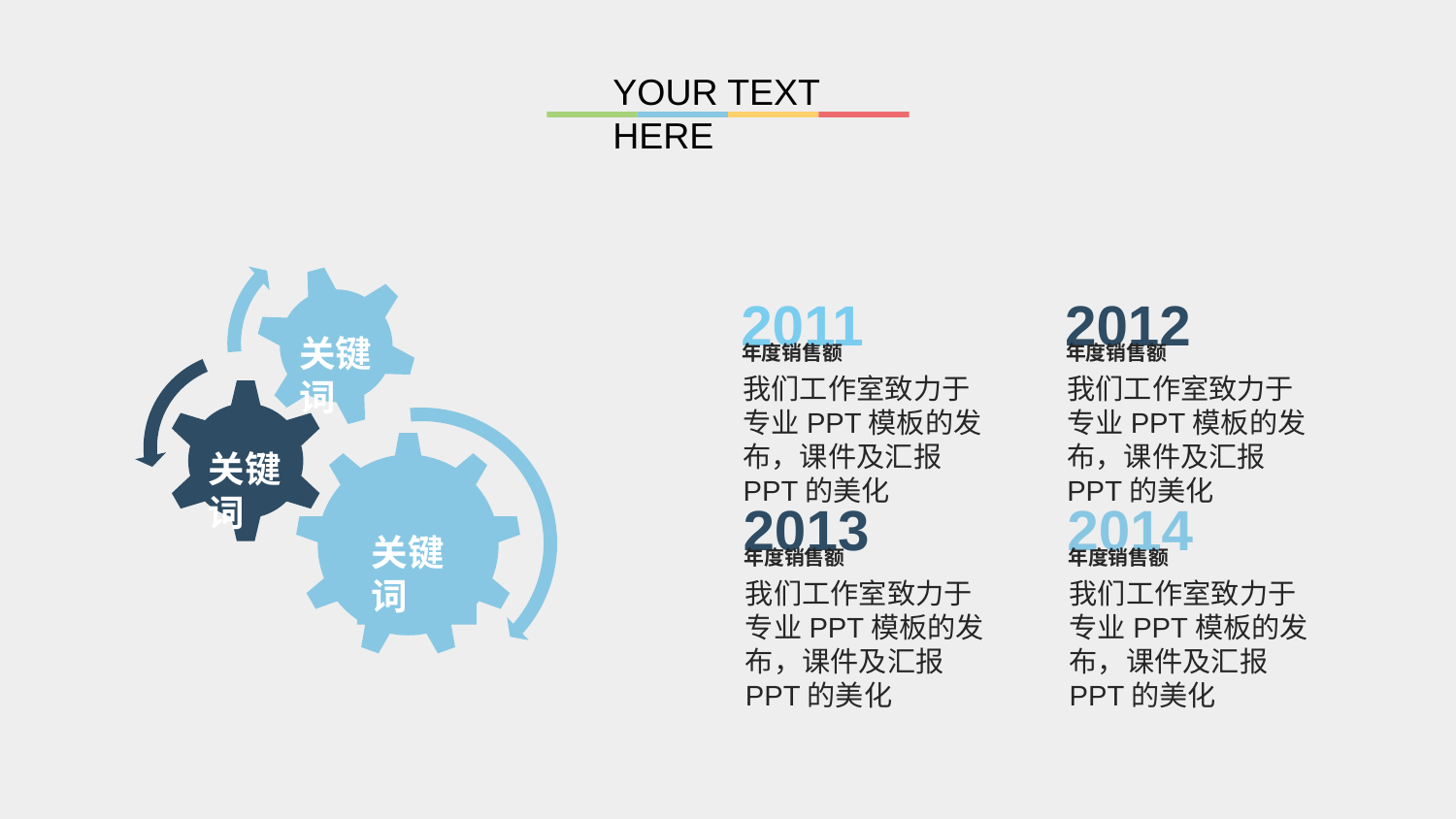

YOUR TEXT HERE

关键词
2011
年度销售额
我们工作室致力于专业PPT模板的发布，课件及汇报PPT的美化
2012
年度销售额
我们工作室致力于专业PPT模板的发布，课件及汇报PPT的美化

关键词

关键词
2013
年度销售额
我们工作室致力于专业PPT模板的发布，课件及汇报PPT的美化
2014
年度销售额
我们工作室致力于专业PPT模板的发布，课件及汇报PPT的美化